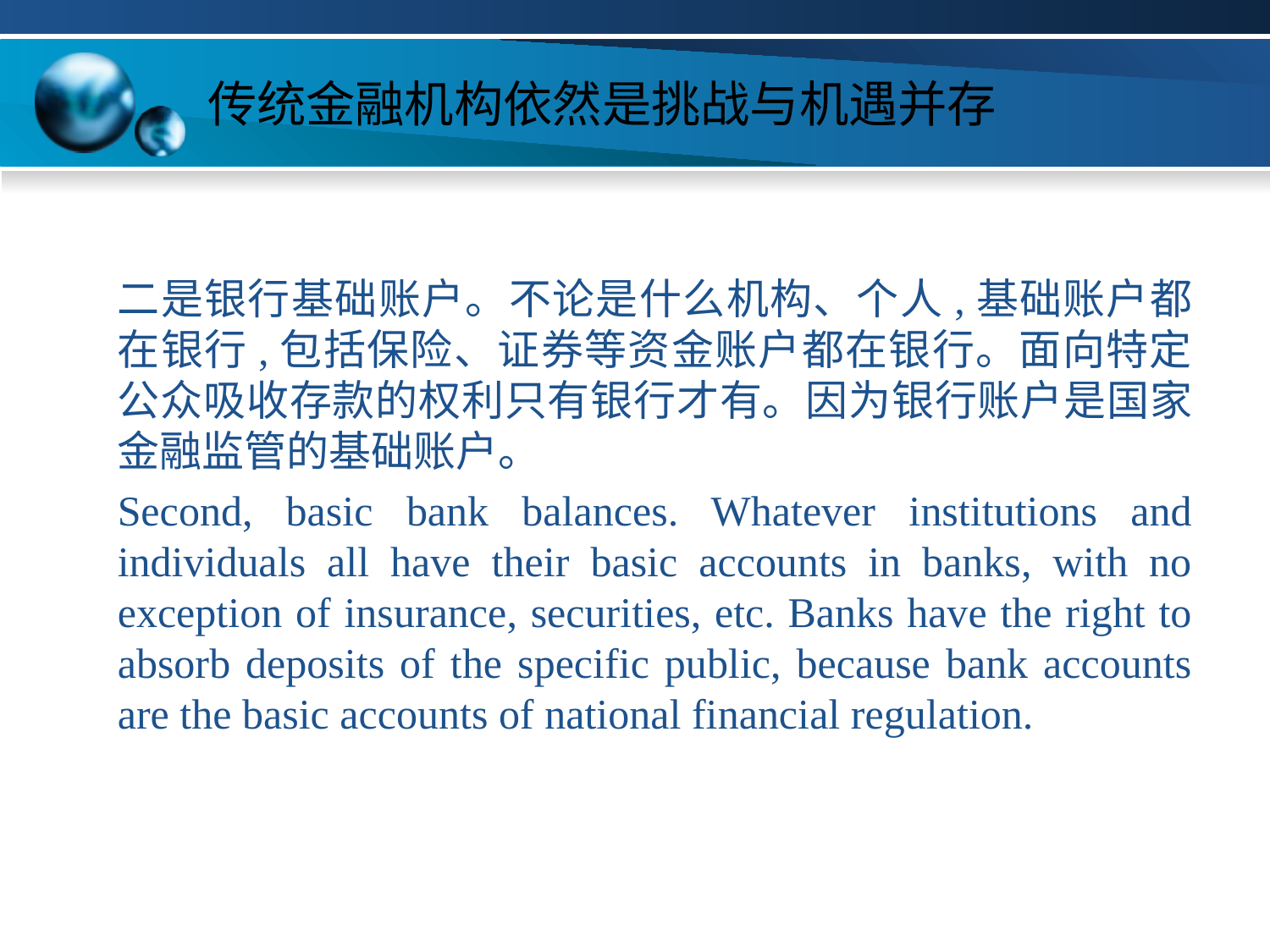

# 传统金融机构依然是挑战与机遇并存
二是银行基础账户。不论是什么机构、个人,基础账户都在银行,包括保险、证券等资金账户都在银行。面向特定公众吸收存款的权利只有银行才有。因为银行账户是国家金融监管的基础账户。
Second, basic bank balances. Whatever institutions and individuals all have their basic accounts in banks, with no exception of insurance, securities, etc. Banks have the right to absorb deposits of the specific public, because bank accounts are the basic accounts of national financial regulation.